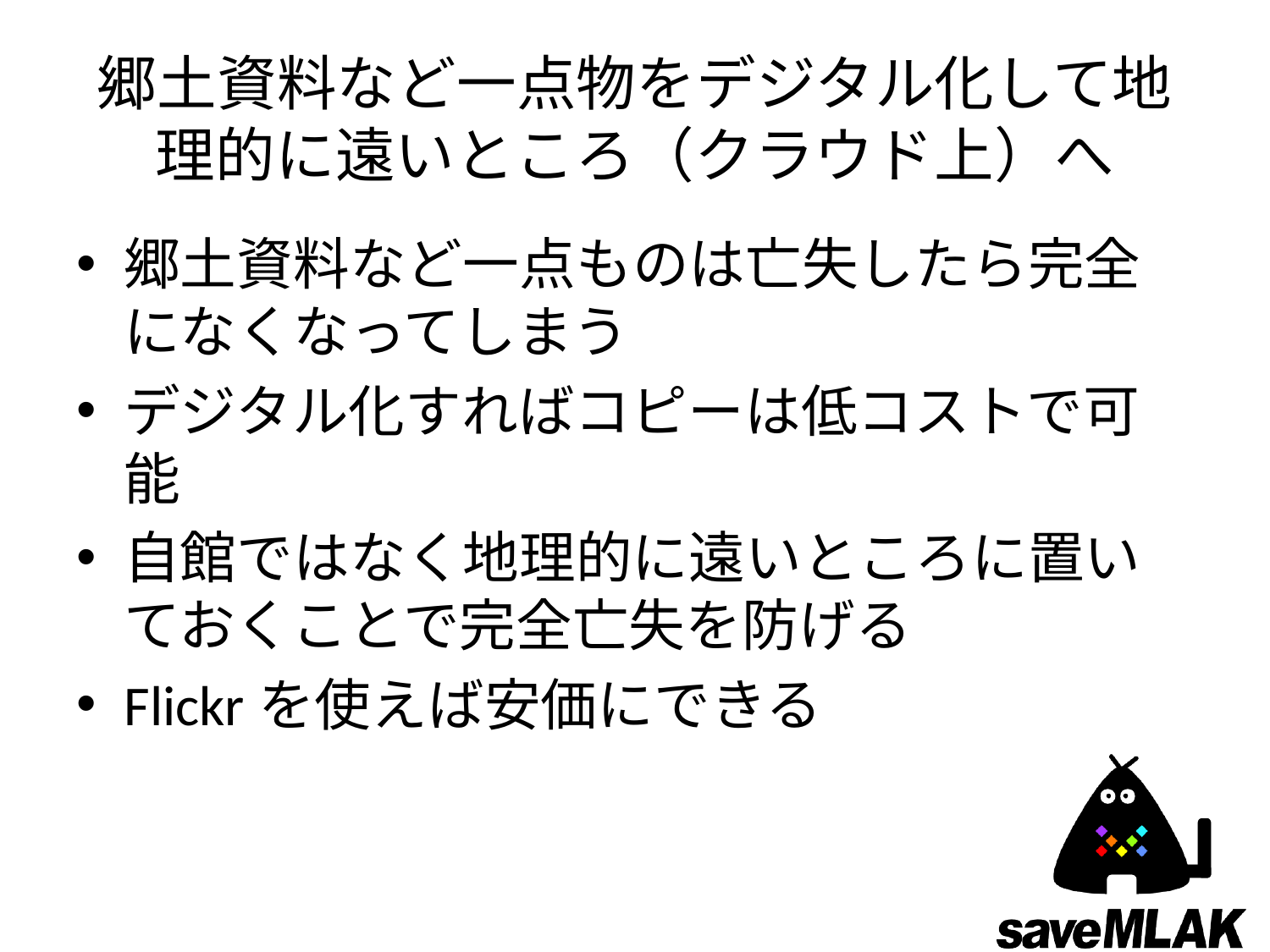

# 郷土資料など一点物をデジタル化して地理的に遠いところ（クラウド上）へ
郷土資料など一点ものは亡失したら完全になくなってしまう
デジタル化すればコピーは低コストで可能
自館ではなく地理的に遠いところに置いておくことで完全亡失を防げる
Flickrを使えば安価にできる